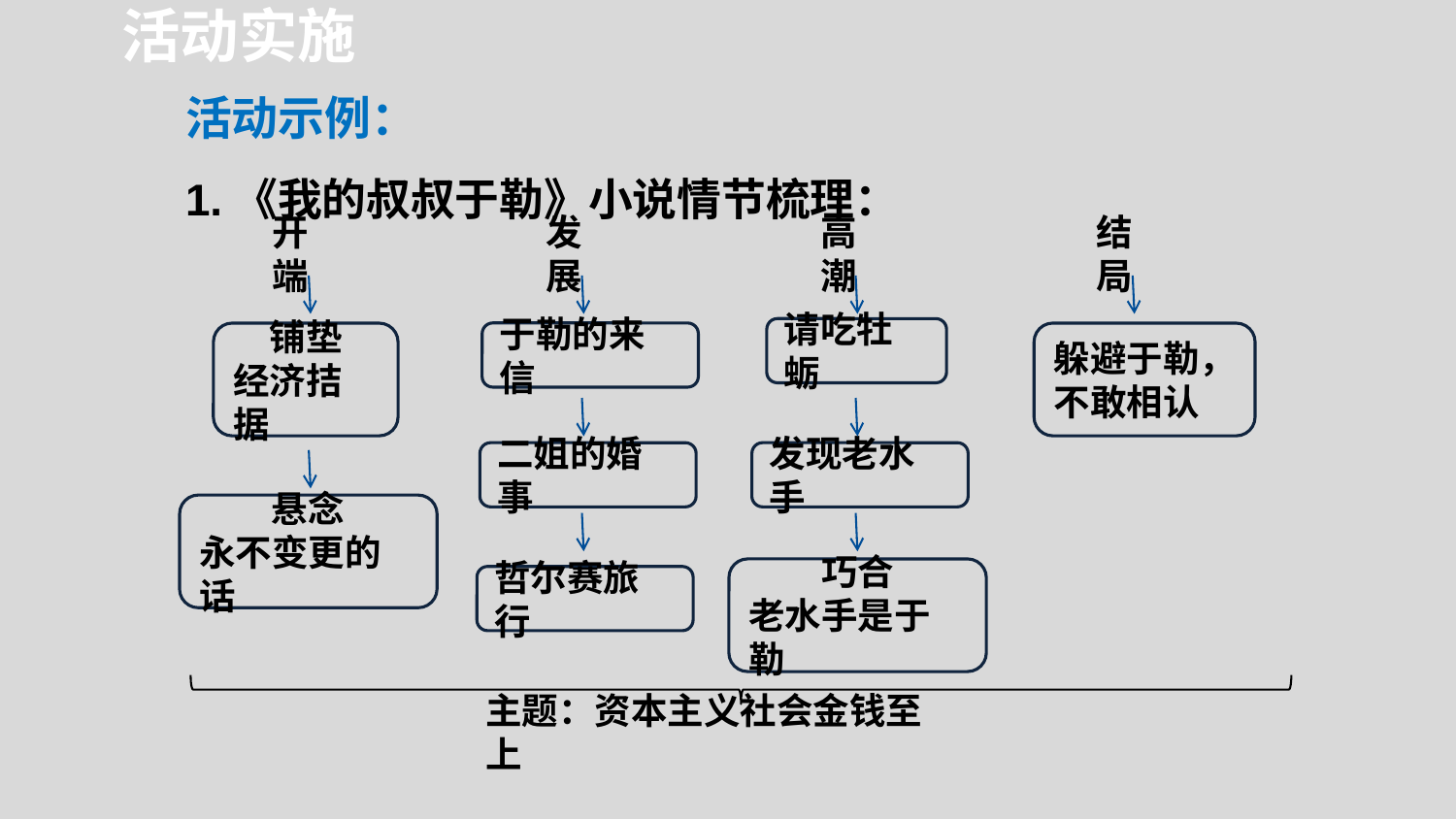

活动实施
活动示例：
1.《我的叔叔于勒》小说情节梳理：

开端
结局
发展
高潮
请吃牡蛎
铺垫
经济拮据
于勒的来信
躲避于勒，
不敢相认
二姐的婚事
发现老水手
悬念
永不变更的话
巧合
老水手是于勒
哲尔赛旅行
主题：资本主义社会金钱至上